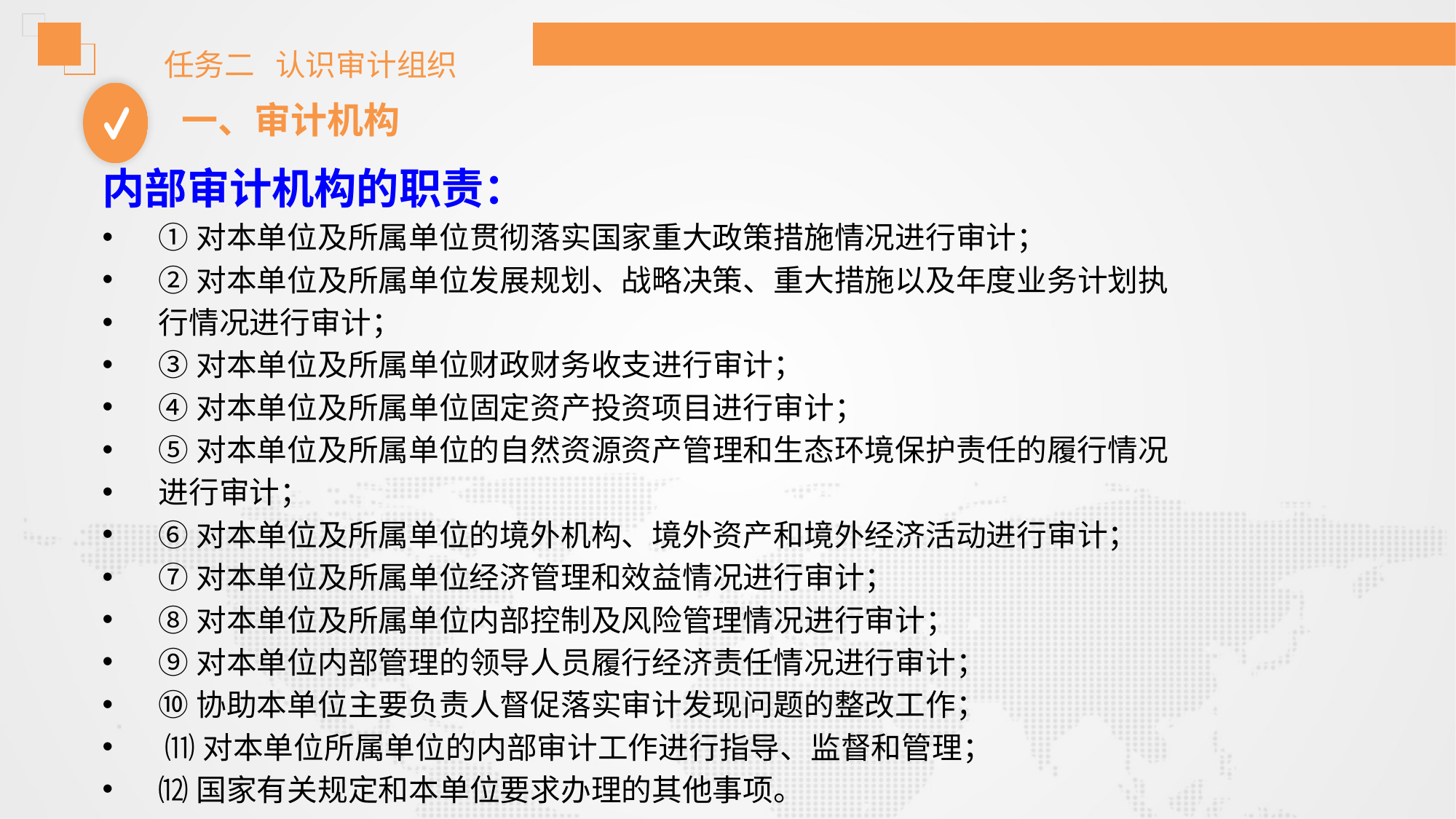

任务二   认识审计组织

一、审计机构

内部审计机构的职责：
①对本单位及所属单位贯彻落实国家重大政策措施情况进行审计；
②对本单位及所属单位发展规划、战略决策、重大措施以及年度业务计划执
行情况进行审计；
③对本单位及所属单位财政财务收支进行审计；
④对本单位及所属单位固定资产投资项目进行审计；
⑤对本单位及所属单位的自然资源资产管理和生态环境保护责任的履行情况
进行审计；
⑥对本单位及所属单位的境外机构、境外资产和境外经济活动进行审计；
⑦对本单位及所属单位经济管理和效益情况进行审计；
⑧对本单位及所属单位内部控制及风险管理情况进行审计；
⑨对本单位内部管理的领导人员履行经济责任情况进行审计；
⑩协助本单位主要负责人督促落实审计发现问题的整改工作；
 ⑾对本单位所属单位的内部审计工作进行指导、监督和管理；
⑿国家有关规定和本单位要求办理的其他事项。